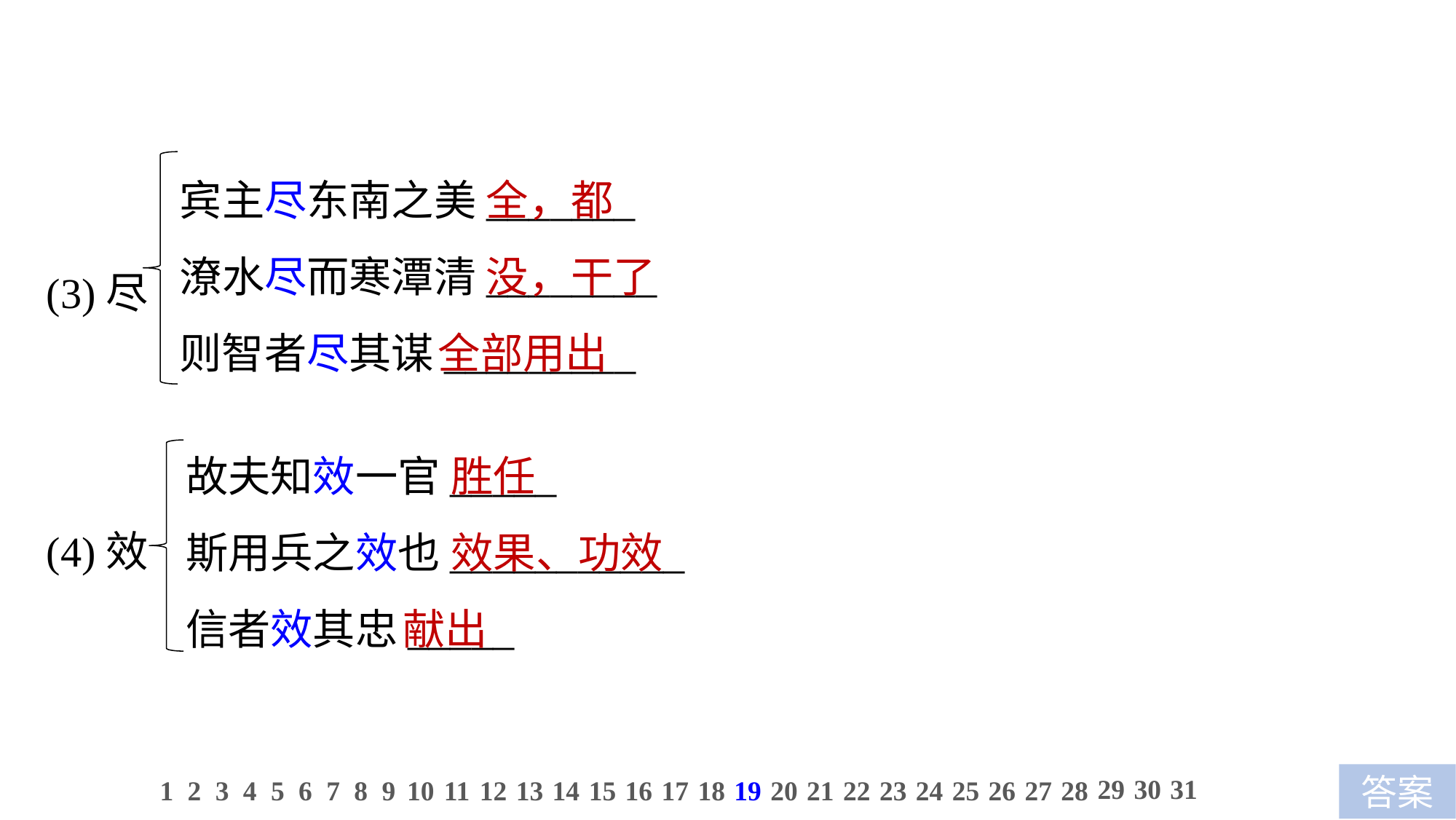

宾主尽东南之美_______
潦水尽而寒潭清________
则智者尽其谋_________
    全，都
    没，干了
全部用出

(3)尽
    胜任
    效果、功效
献出
故夫知效一官_____
斯用兵之效也___________
信者效其忠_____

(4)效
29
30
31
1
2
3
4
5
6
7
8
9
10
11
12
13
14
15
16
17
18
19
20
21
22
23
24
25
26
27
28
答案